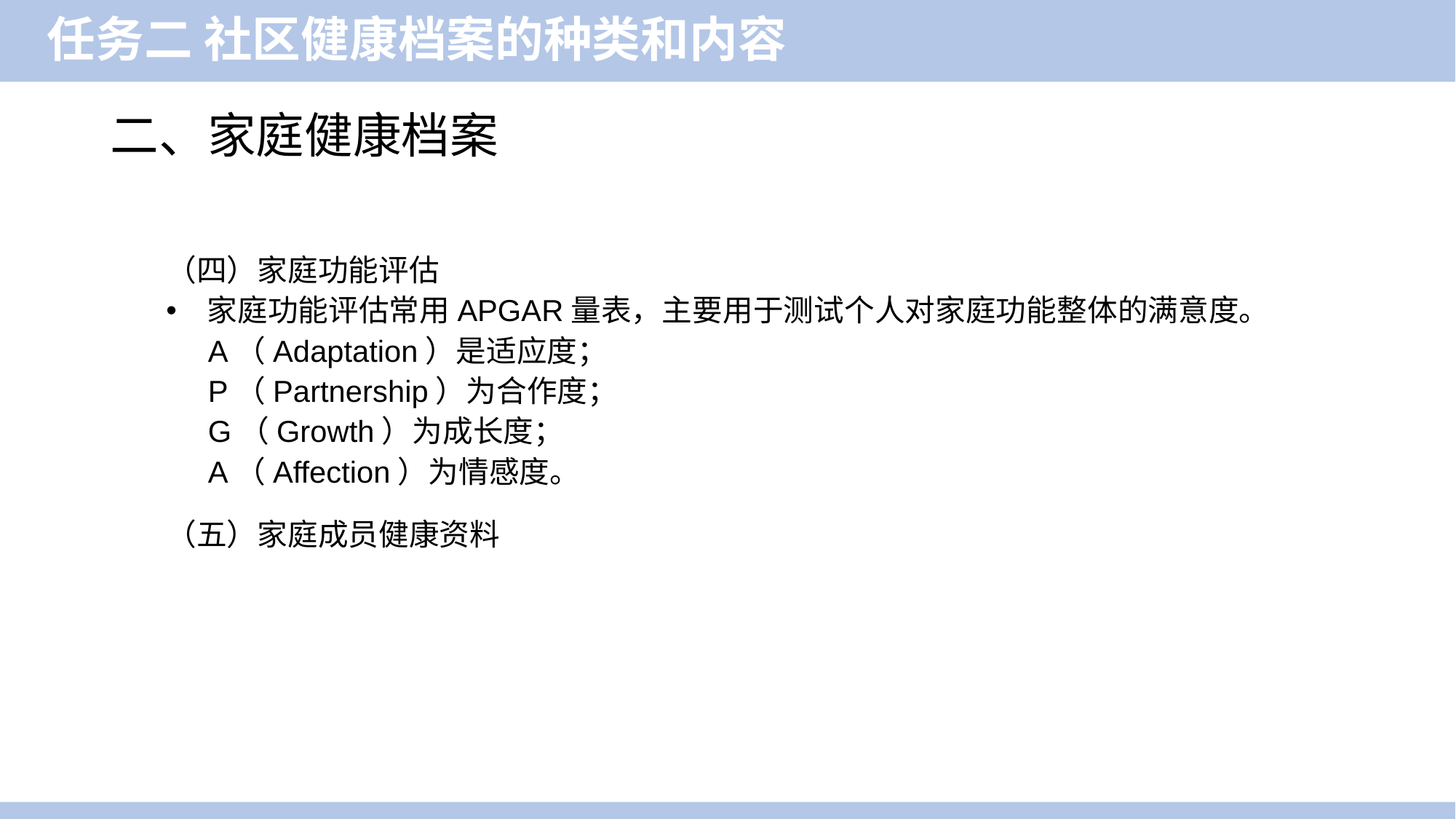

任务二 社区健康档案的种类和内容
二、家庭健康档案
（四）家庭功能评估
家庭功能评估常用APGAR量表，主要用于测试个人对家庭功能整体的满意度。
     A（Adaptation）是适应度；
     P（Partnership）为合作度；
     G（Growth）为成长度；
     A（Affection）为情感度。
（五）家庭成员健康资料